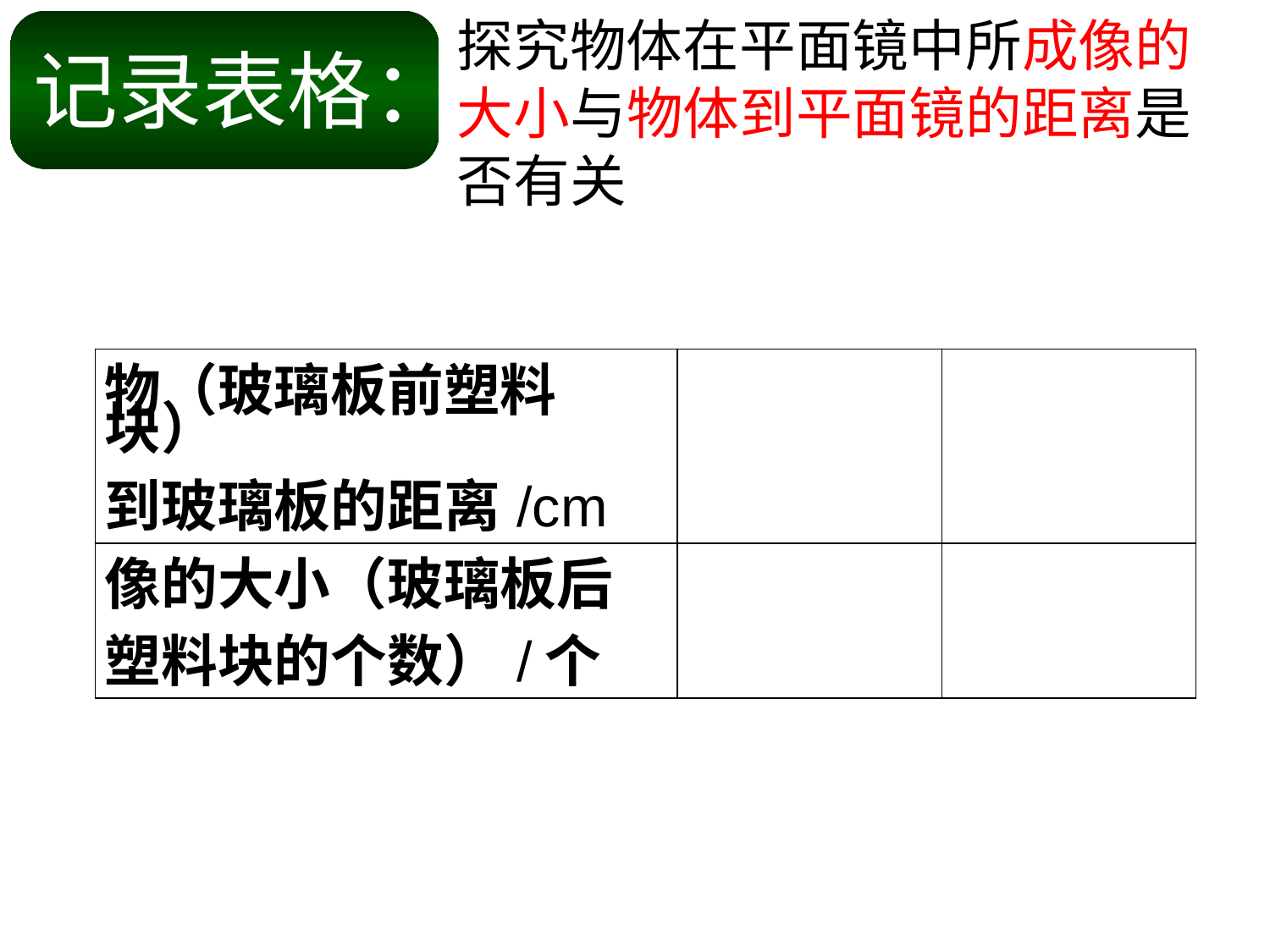

探究物体在平面镜中所成像的大小与物体到平面镜的距离是否有关

记录表格：
| 物（玻璃板前塑料块） 到玻璃板的距离/cm |  |  |
| --- | --- | --- |
| 像的大小（玻璃板后 塑料块的个数）/个 |  |  |
像
物